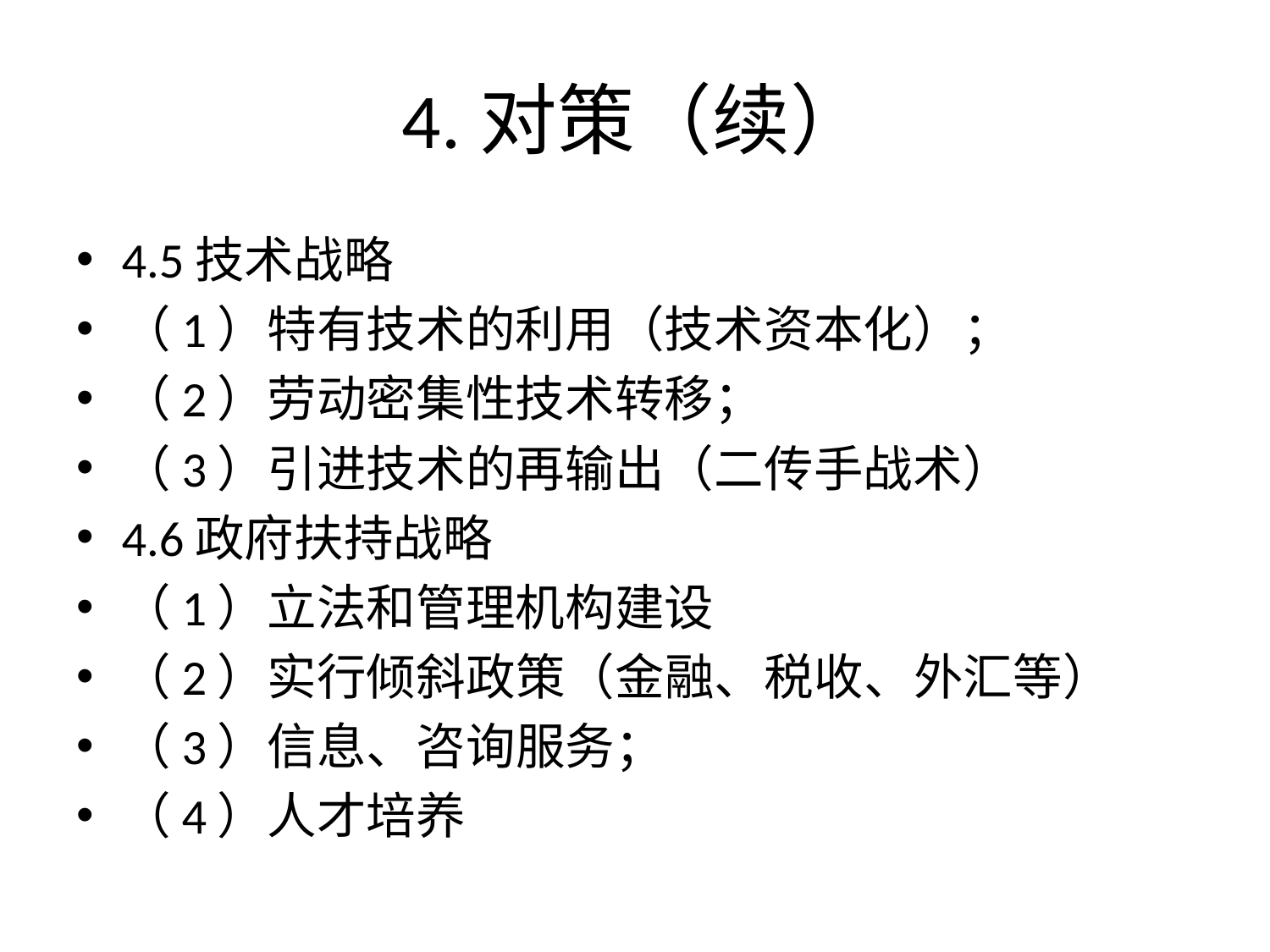

# 4.对策（续）
4.5技术战略
（1）特有技术的利用（技术资本化）；
（2）劳动密集性技术转移；
（3）引进技术的再输出（二传手战术）
4.6政府扶持战略
（1）立法和管理机构建设
（2）实行倾斜政策（金融、税收、外汇等）
（3）信息、咨询服务；
（4）人才培养